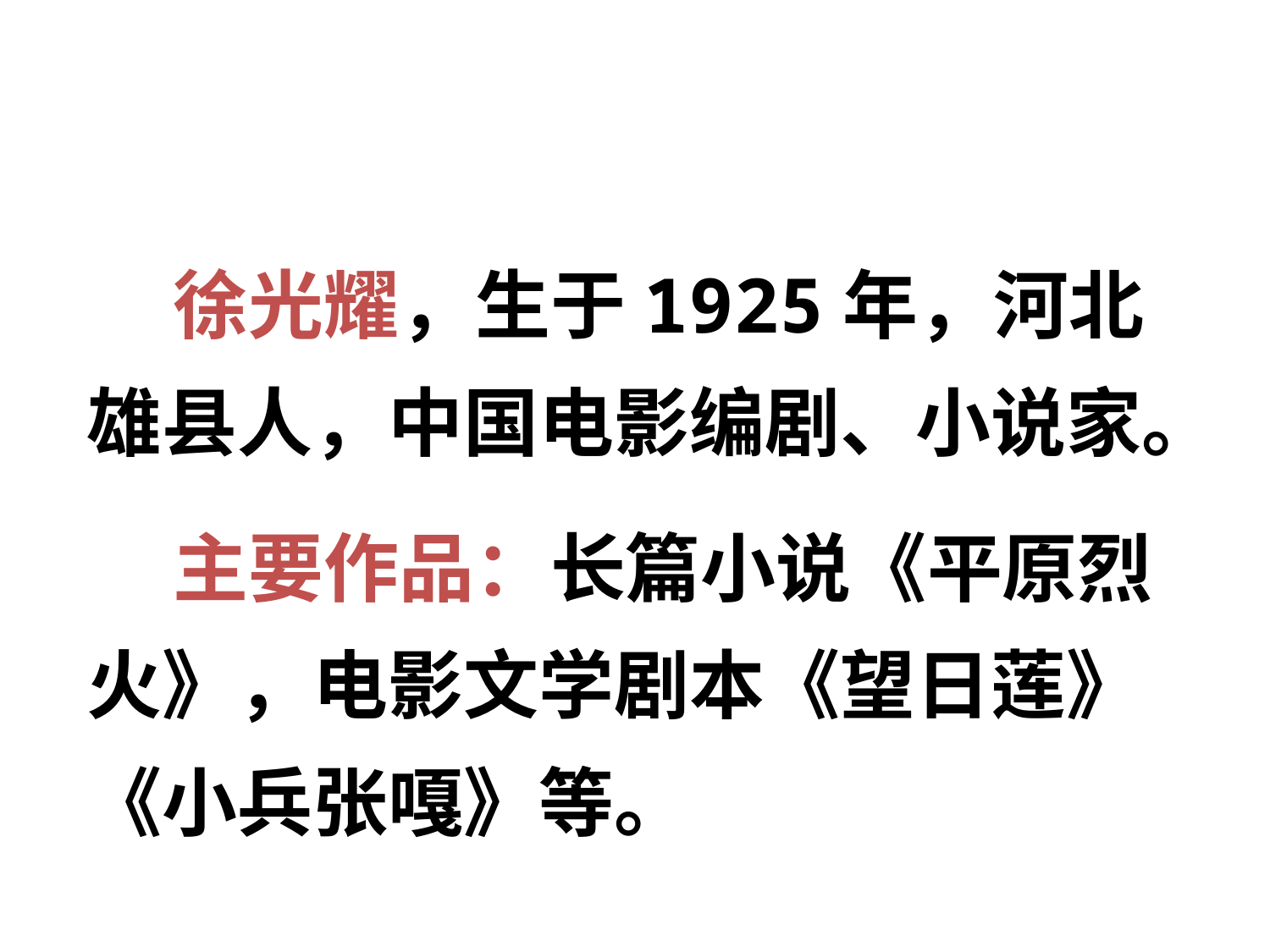

作者简介
    徐光耀，生于1925年，河北雄县人，中国电影编剧、小说家。
    主要作品：长篇小说《平原烈火》，电影文学剧本《望日莲》《小兵张嘎》等。